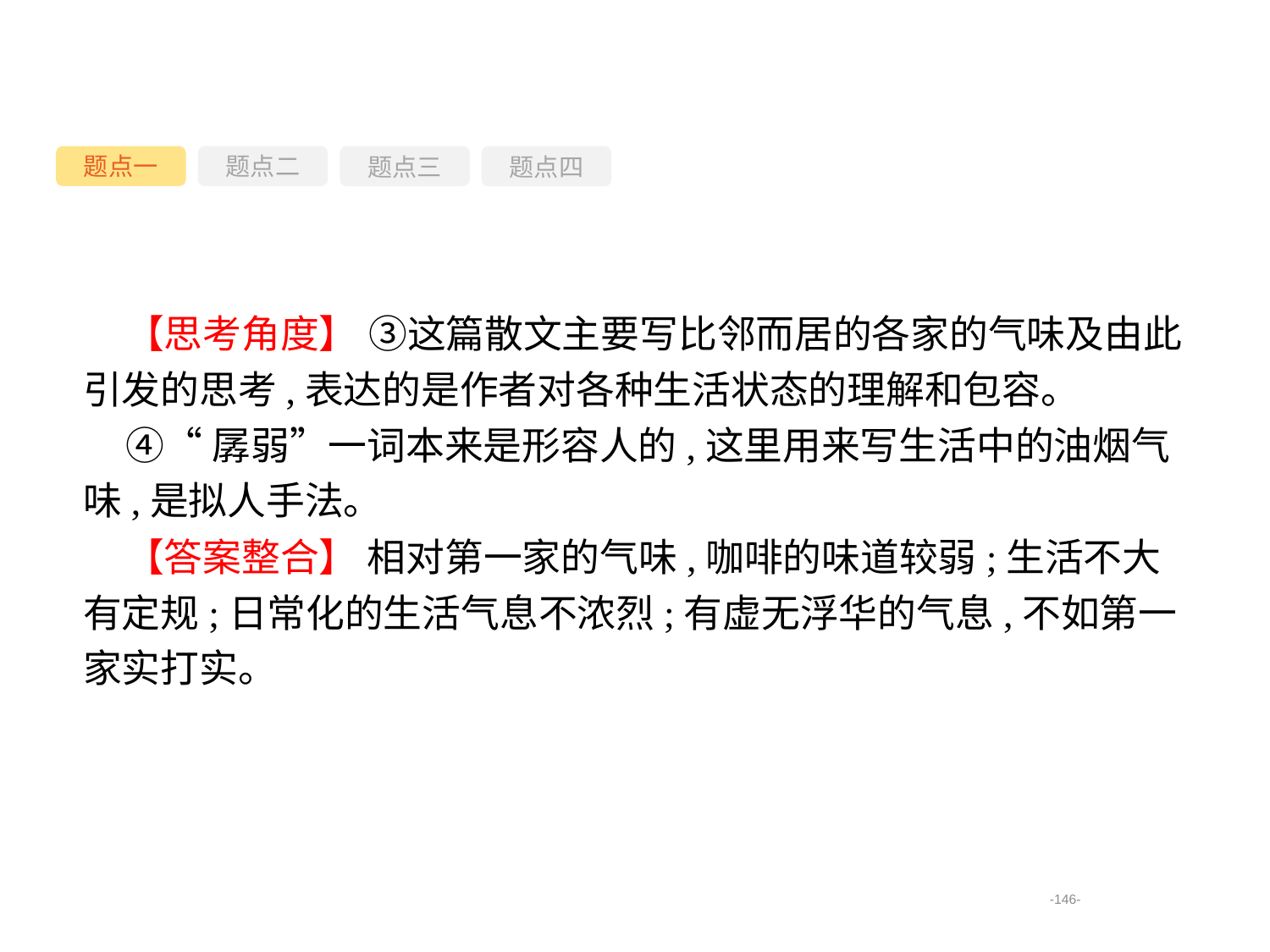

题点一
题点三
题点四
题点二
【思考角度】 ③这篇散文主要写比邻而居的各家的气味及由此引发的思考,表达的是作者对各种生活状态的理解和包容。
④“孱弱”一词本来是形容人的,这里用来写生活中的油烟气味,是拟人手法。
【答案整合】 相对第一家的气味,咖啡的味道较弱;生活不大有定规;日常化的生活气息不浓烈;有虚无浮华的气息,不如第一家实打实。
-146-